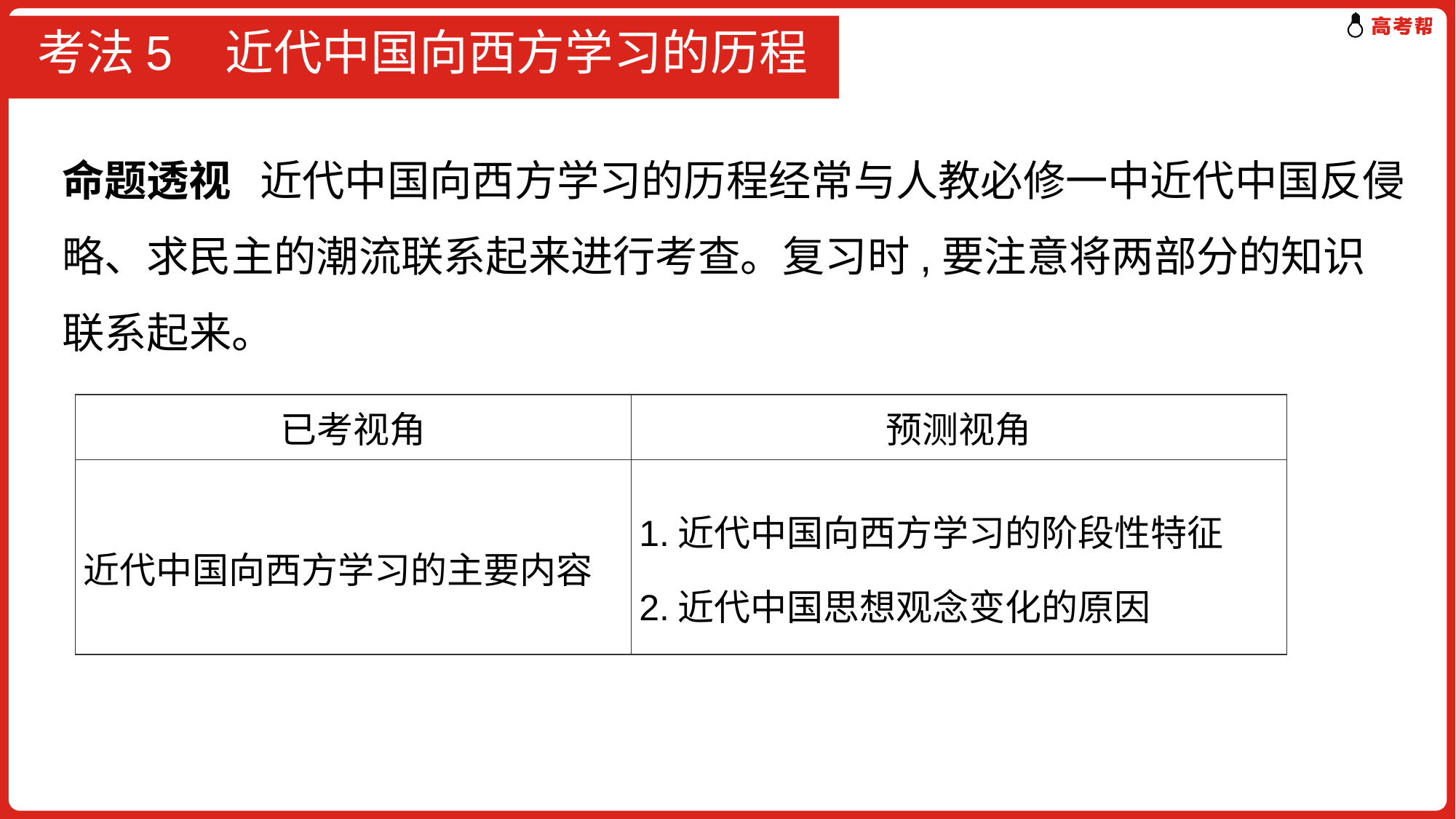

# 考法5   近代中国向西方学习的历程
命题透视   近代中国向西方学习的历程经常与人教必修一中近代中国反侵略、求民主的潮流联系起来进行考查。复习时,要注意将两部分的知识联系起来。
| 已考视角 | 预测视角 |
| --- | --- |
| 近代中国向西方学习的主要内容 | 1.近代中国向西方学习的阶段性特征 2.近代中国思想观念变化的原因 |